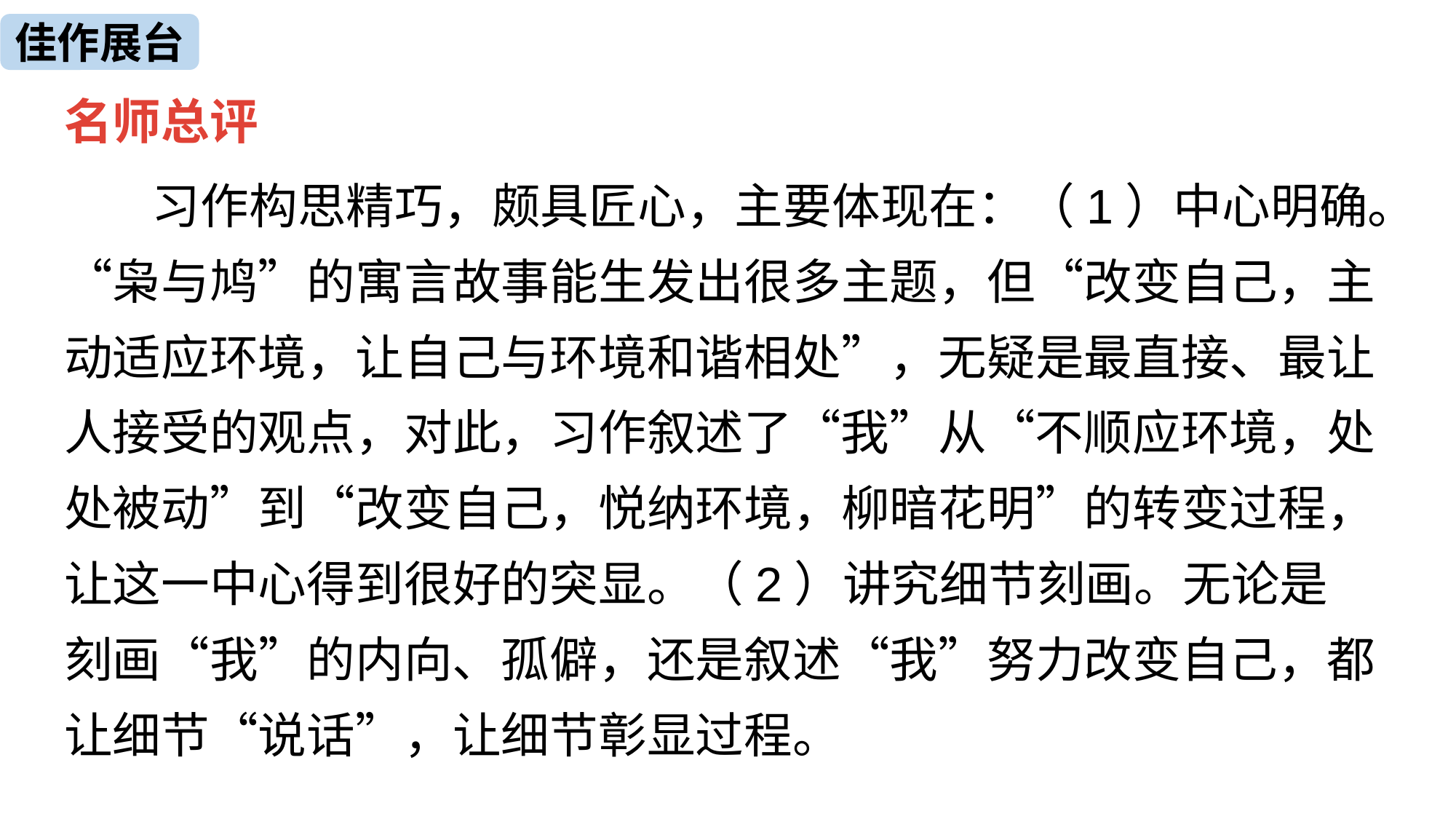

佳作展台
名师总评
       习作构思精巧，颇具匠心，主要体现在：（1）中心明确。“枭与鸠”的寓言故事能生发出很多主题，但“改变自己，主动适应环境，让自己与环境和谐相处”，无疑是最直接、最让人接受的观点，对此，习作叙述了“我”从“不顺应环境，处处被动”到“改变自己，悦纳环境，柳暗花明”的转变过程，让这一中心得到很好的突显。（2）讲究细节刻画。无论是刻画“我”的内向、孤僻，还是叙述“我”努力改变自己，都让细节“说话”，让细节彰显过程。